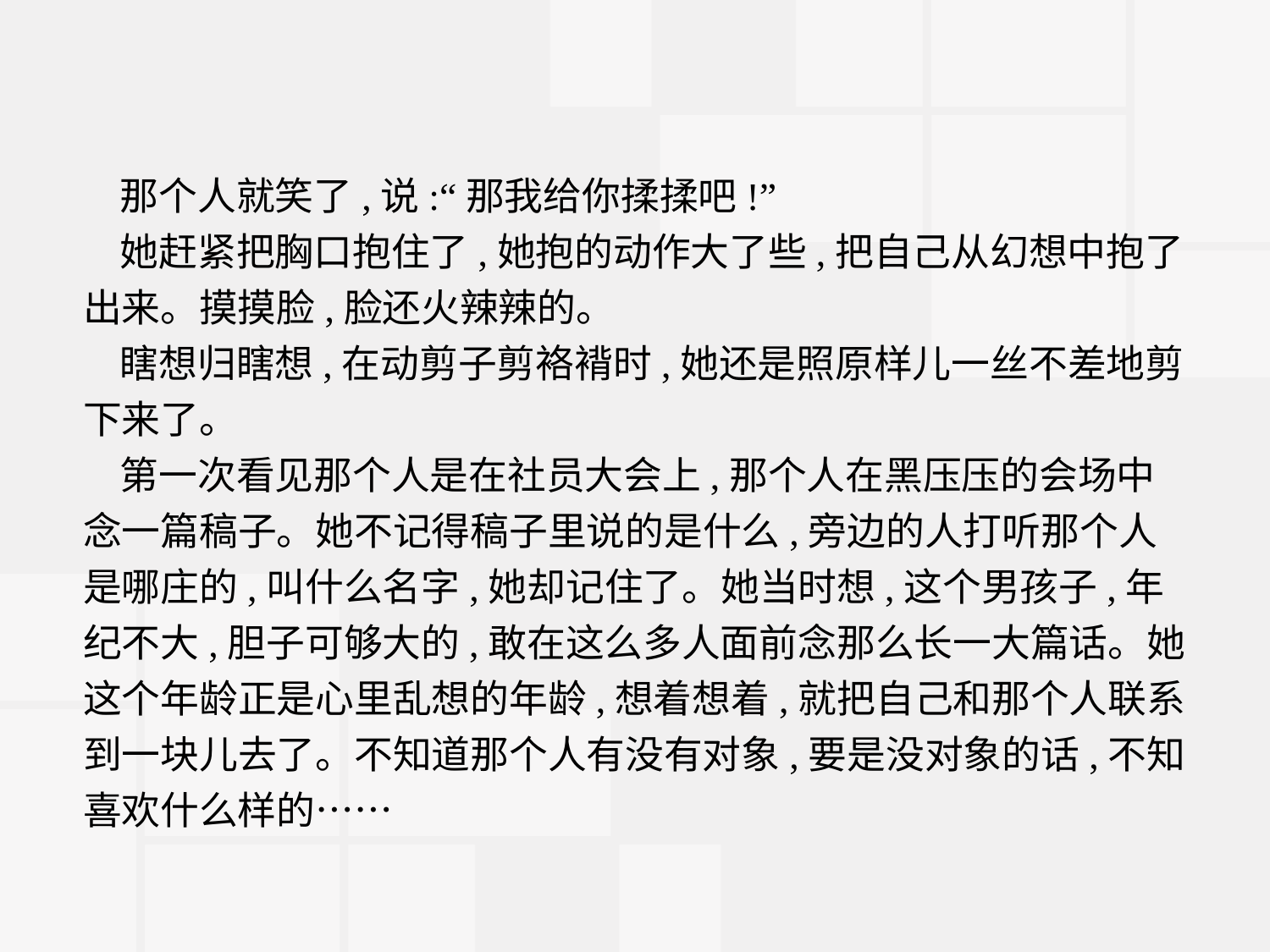

那个人就笑了,说:“那我给你揉揉吧!”
她赶紧把胸口抱住了,她抱的动作大了些,把自己从幻想中抱了出来。摸摸脸,脸还火辣辣的。
瞎想归瞎想,在动剪子剪袼褙时,她还是照原样儿一丝不差地剪下来了。
第一次看见那个人是在社员大会上,那个人在黑压压的会场中念一篇稿子。她不记得稿子里说的是什么,旁边的人打听那个人是哪庄的,叫什么名字,她却记住了。她当时想,这个男孩子,年纪不大,胆子可够大的,敢在这么多人面前念那么长一大篇话。她这个年龄正是心里乱想的年龄,想着想着,就把自己和那个人联系到一块儿去了。不知道那个人有没有对象,要是没对象的话,不知喜欢什么样的……